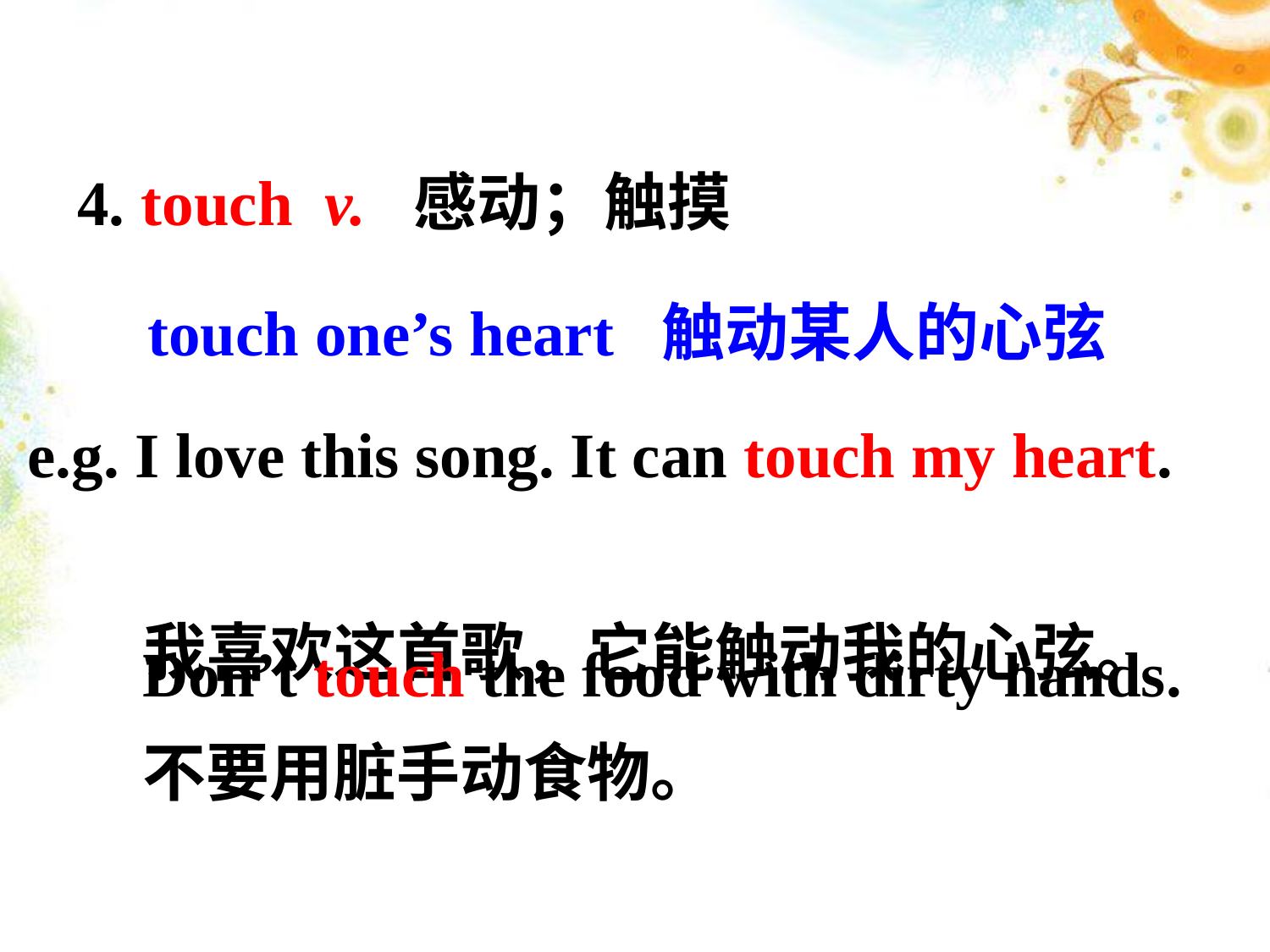

4. touch  v.  感动；触摸
touch one’s heart  触动某人的心弦
e.g. I love this song. It can touch my heart.
       我喜欢这首歌，它能触动我的心弦。
Don’t touch the food with dirty hands.
不要用脏手动食物。